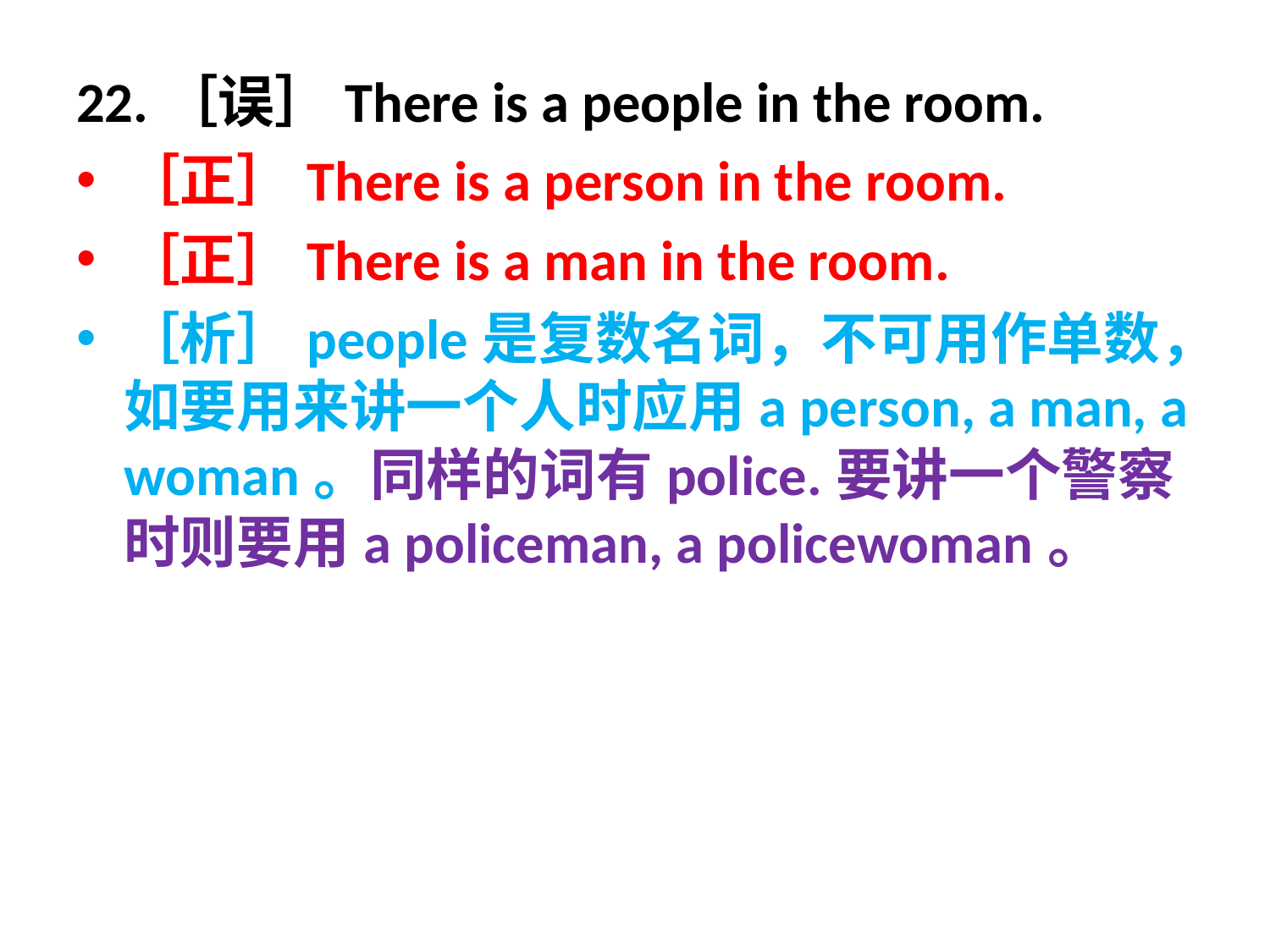

22.［误］There is a people in the room.
［正］There is a person in the room.
［正］There is a man in the room.
［析］people是复数名词，不可用作单数，如要用来讲一个人时应用a person, a man, a woman。同样的词有police.要讲一个警察时则要用a policeman, a policewoman。